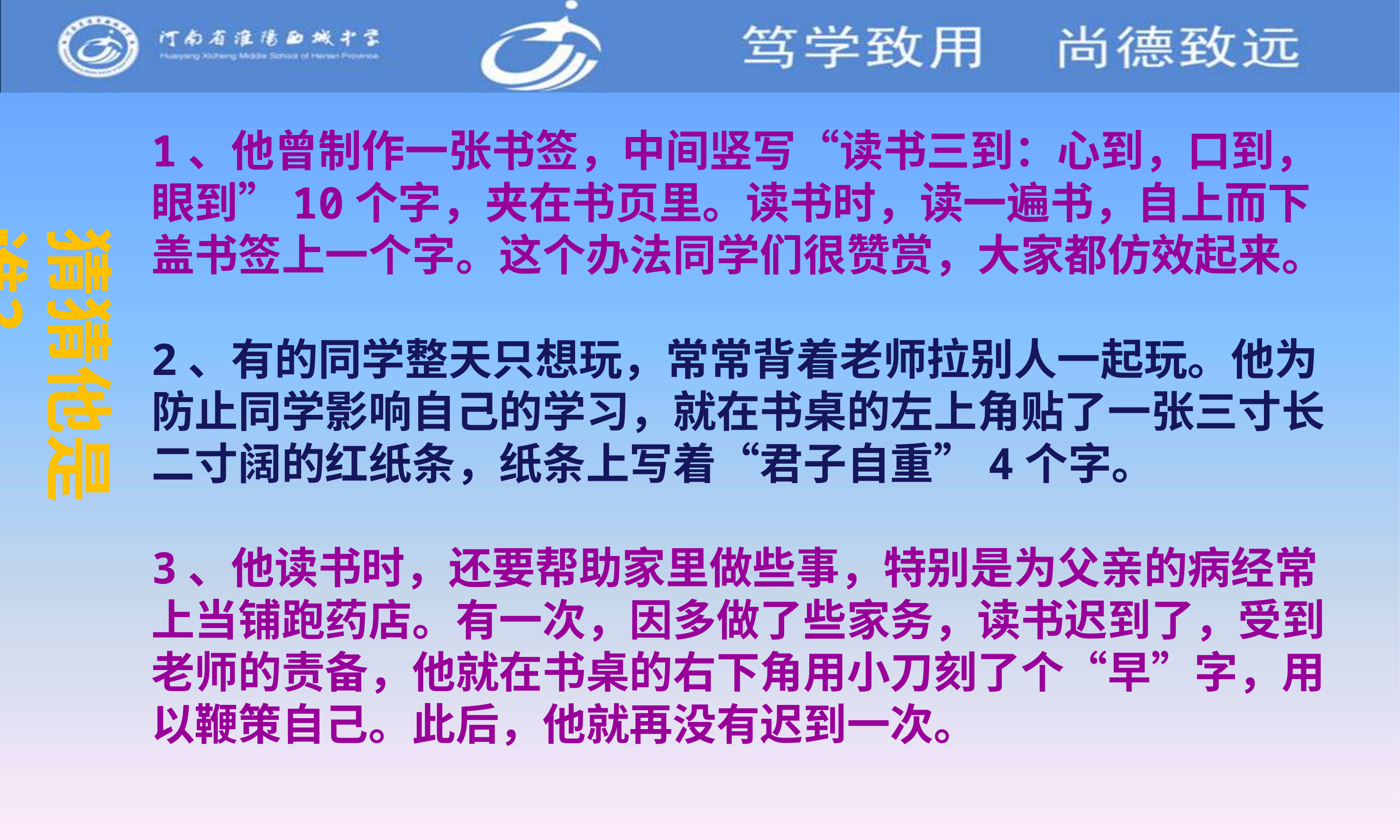

1、他曾制作一张书签，中间竖写“读书三到：心到，口到，眼到”10个字，夹在书页里。读书时，读一遍书，自上而下盖书签上一个字。这个办法同学们很赞赏，大家都仿效起来。

2、有的同学整天只想玩，常常背着老师拉别人一起玩。他为防止同学影响自己的学习，就在书桌的左上角贴了一张三寸长二寸阔的红纸条，纸条上写着“君子自重”4个字。

3、他读书时，还要帮助家里做些事，特别是为父亲的病经常上当铺跑药店。有一次，因多做了些家务，读书迟到了，受到老师的责备，他就在书桌的右下角用小刀刻了个“早”字，用以鞭策自己。此后，他就再没有迟到一次。
猜猜他是谁？